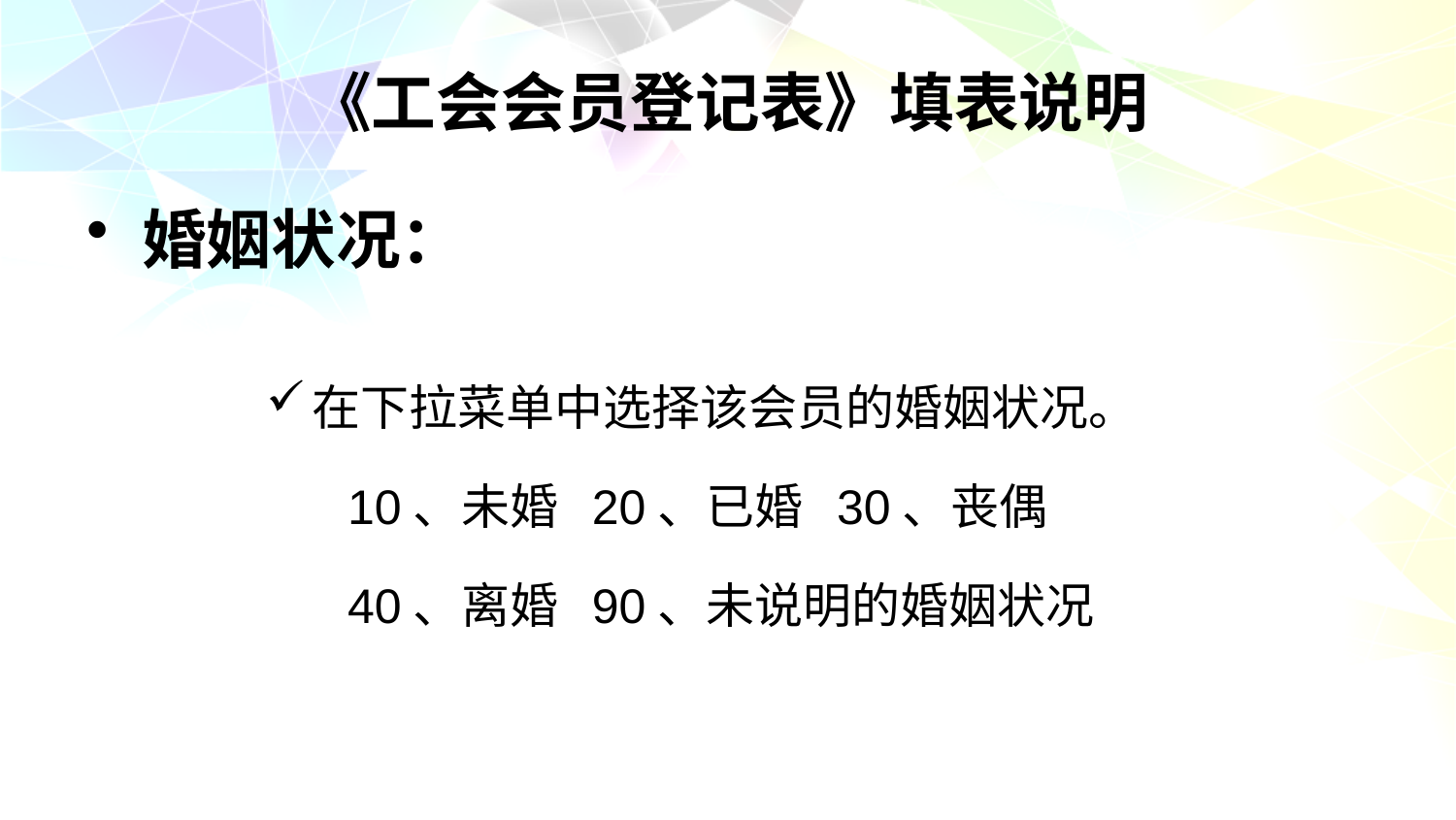

# 《工会会员登记表》填表说明
婚姻状况：
在下拉菜单中选择该会员的婚姻状况。
      10、未婚  20、已婚  30、丧偶
      40、离婚  90、未说明的婚姻状况